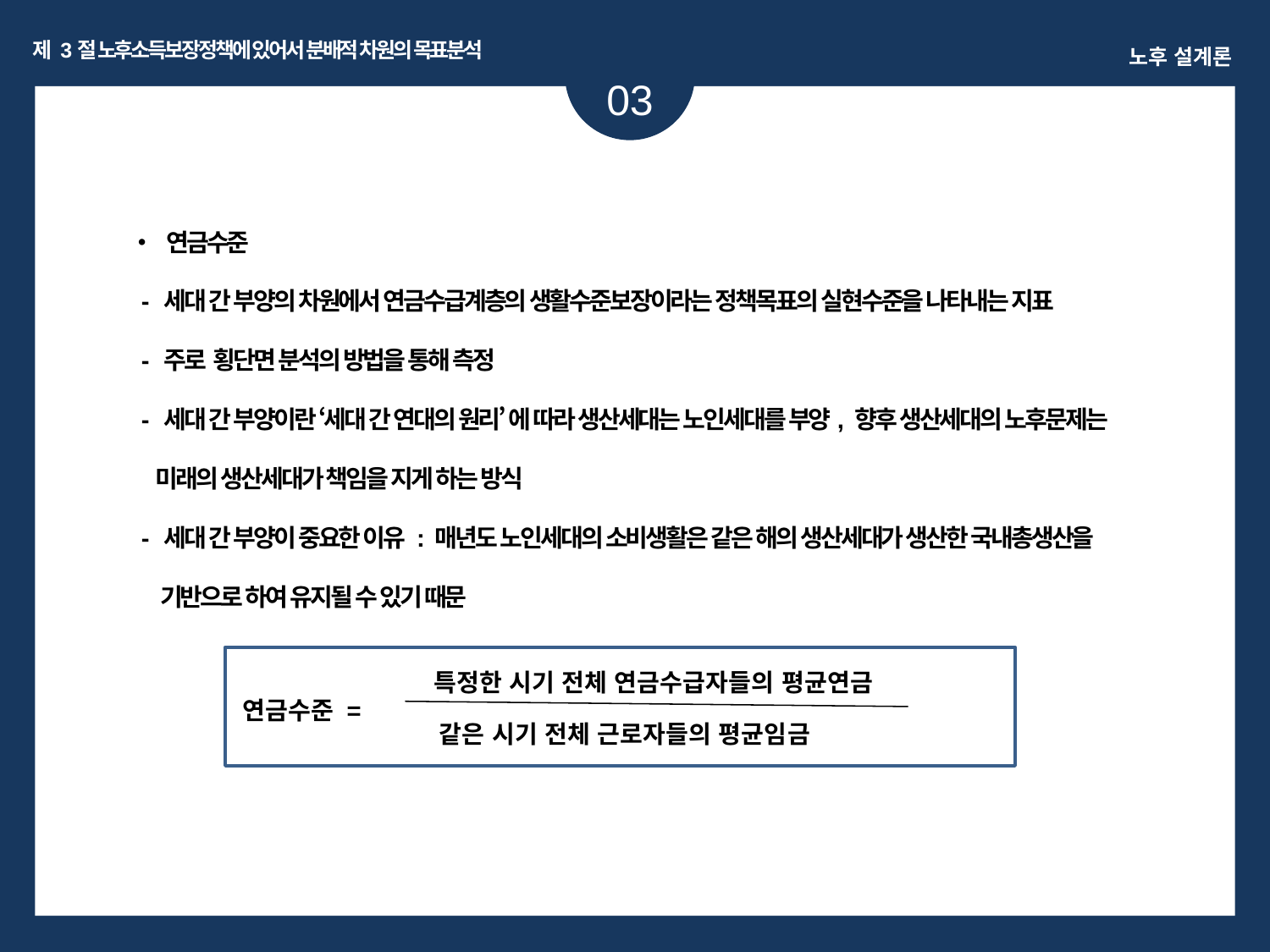

제 3절 노후소득보장정책에 있어서 분배적 차원의 목표분석
노후 설계론
03
ㅏㅏ
• 연금수준
  -  세대 간 부양의 차원에서 연금수급계층의 생활수준보장이라는 정책목표의 실현수준을 나타내는 지표
  -  주로  횡단면 분석의 방법을 통해 측정
  -  세대 간 부양이란 ‘세대 간 연대의 원리’ 에 따라 생산세대는 노인세대를 부양, 향후 생산세대의 노후문제는
    미래의 생산세대가 책임을 지게 하는 방식
  -  세대 간 부양이 중요한 이유 : 매년도 노인세대의 소비생활은 같은 해의 생산세대가 생산한 국내총생산을
     기반으로 하여 유지될 수 있기 때문
특정한 시기 전체 연금수급자들의 평균연금

연금수준 =
같은 시기 전체 근로자들의 평균임금